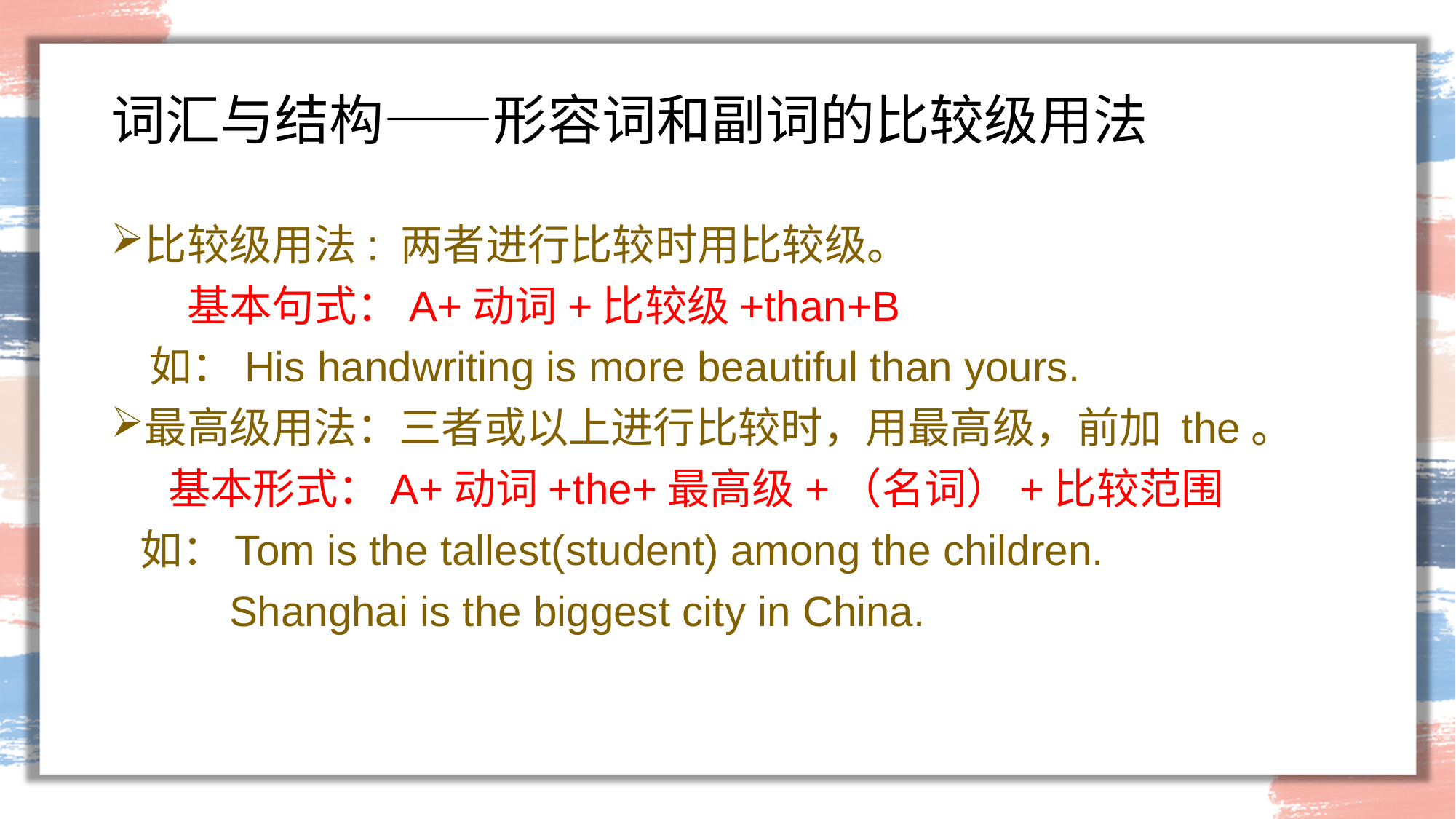

# 词汇与结构——形容词和副词的比较级用法
比较级用法: 两者进行比较时用比较级。
       基本句式：A+动词+比较级+than+B
   如：His handwriting is more beautiful than yours.
最高级用法：三者或以上进行比较时，用最高级，前加 the。
     基本形式：A+动词+the+最高级+（名词）+比较范围
  如：Tom is the tallest(student) among the children.
          Shanghai is the biggest city in China.